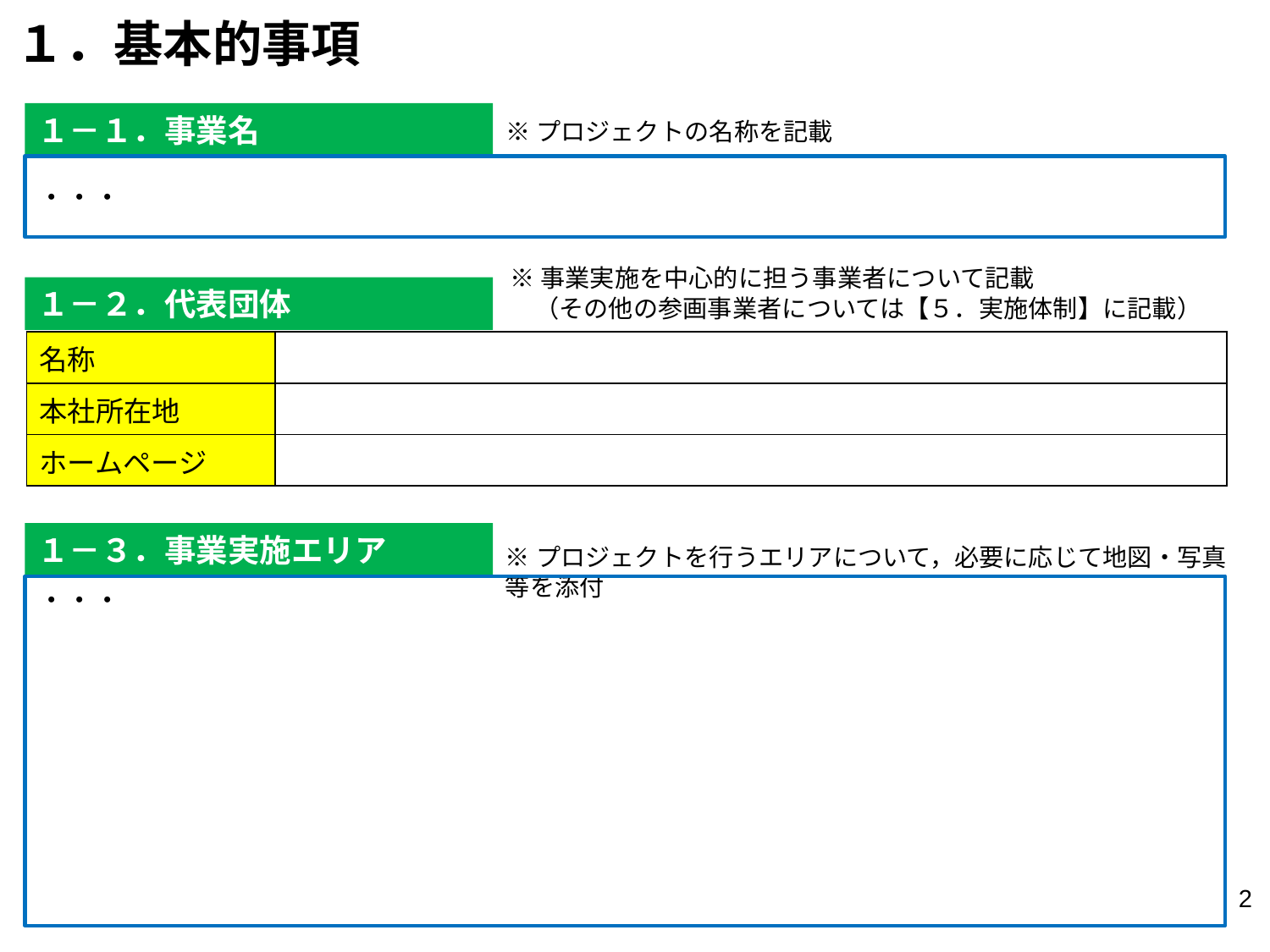

１．基本的事項
１－１．事業名
※プロジェクトの名称を記載
・・・
※事業実施を中心的に担う事業者について記載
　（その他の参画事業者については【５．実施体制】に記載）
１－２．代表団体
| 名称 |  |
| --- | --- |
| 本社所在地 |  |
| ホームページ |  |
１－３．事業実施エリア
※プロジェクトを行うエリアについて，必要に応じて地図・写真等を添付
・・・
2